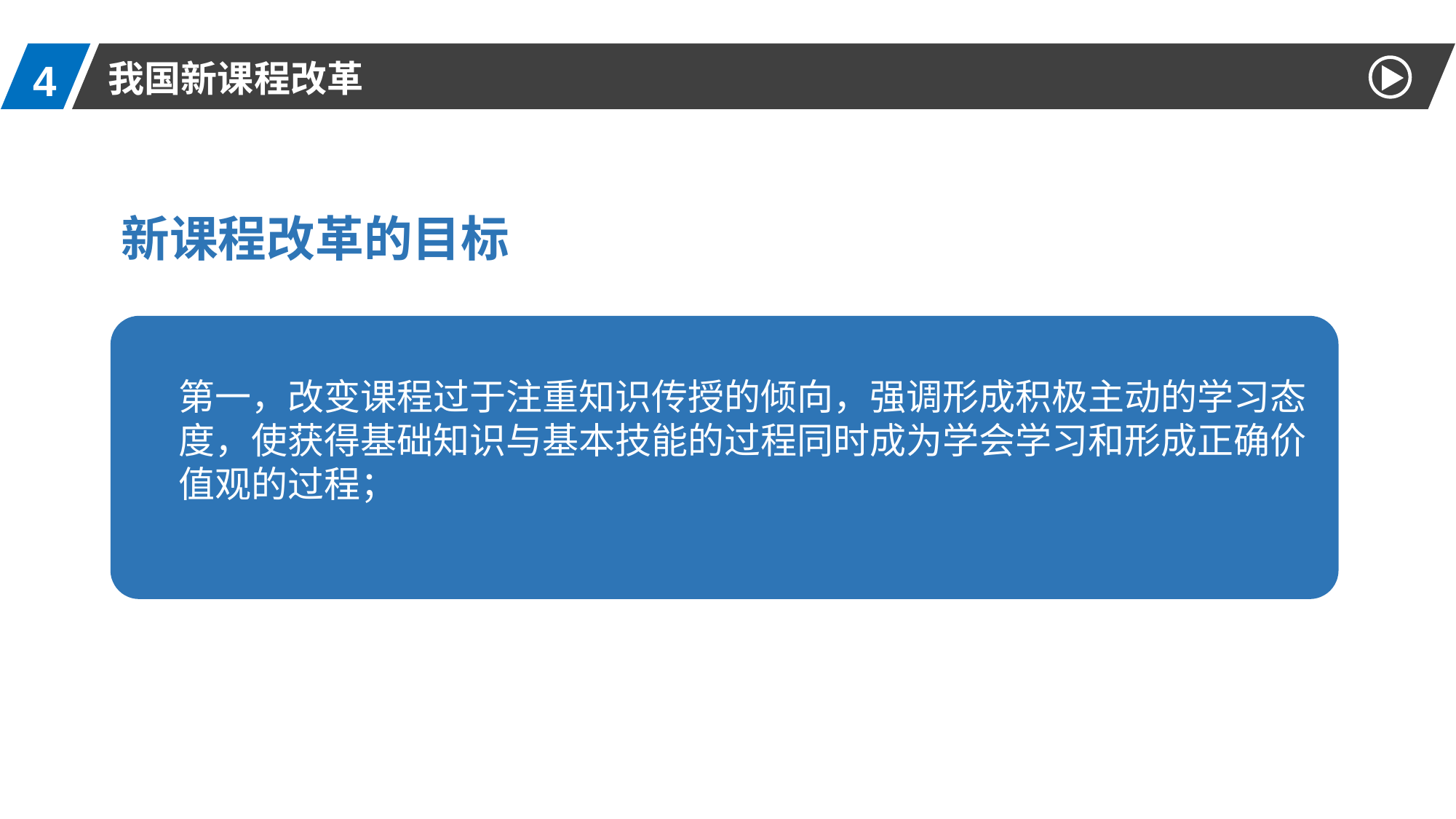

4
我国新课程改革

新课程改革的目标

第一，改变课程过于注重知识传授的倾向，强调形成积极主动的学习态度，使获得基础知识与基本技能的过程同时成为学会学习和形成正确价值观的过程；